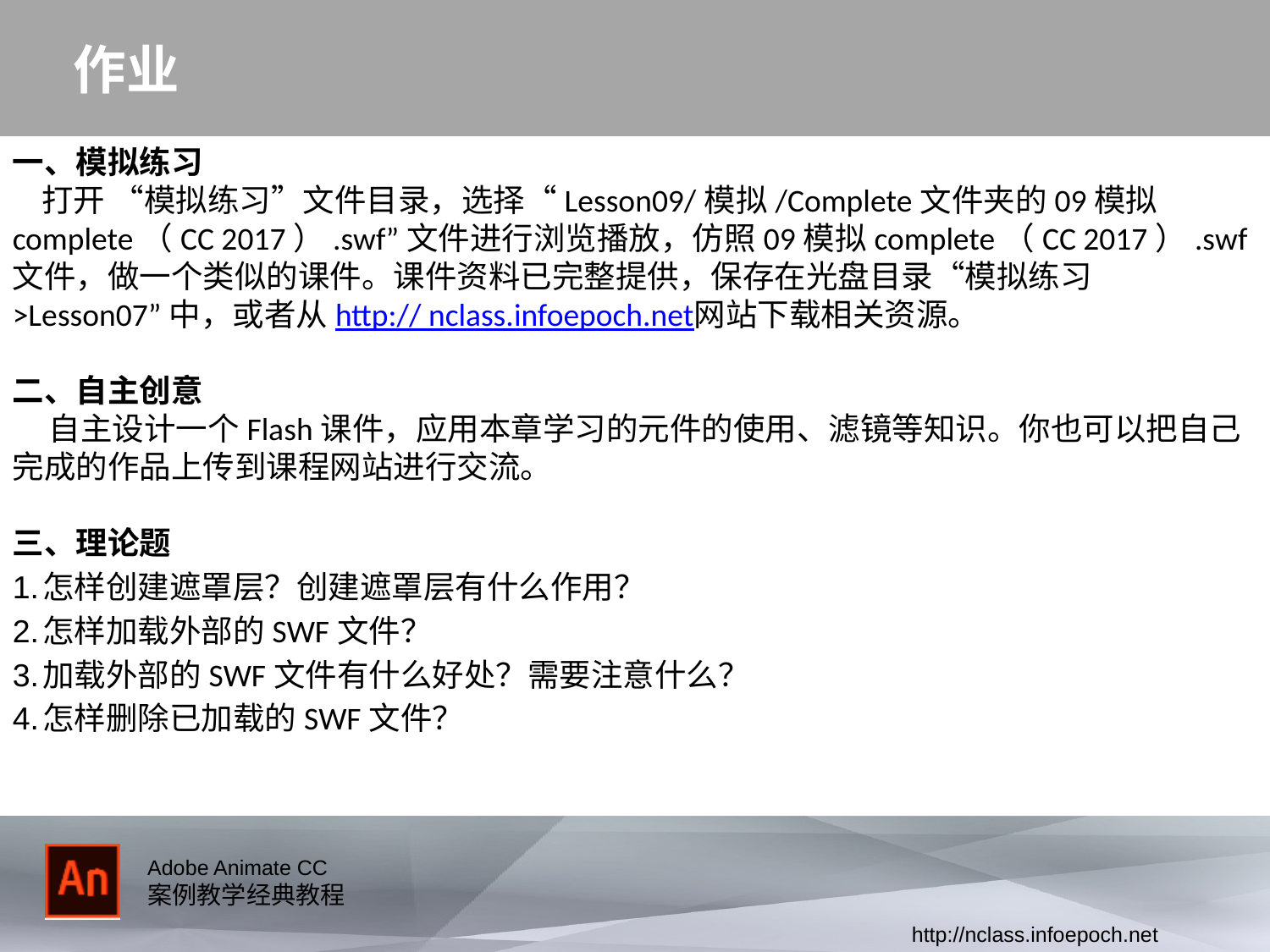

# 作业
一、模拟练习
   打开 “模拟练习”文件目录，选择“Lesson09/模拟/Complete文件夹的09模拟complete（CC 2017）.swf”文件进行浏览播放，仿照09模拟complete（CC 2017）.swf文件，做一个类似的课件。课件资料已完整提供，保存在光盘目录“模拟练习>Lesson07”中，或者从http:// nclass.infoepoch.net网站下载相关资源。

二、自主创意
    自主设计一个Flash课件，应用本章学习的元件的使用、滤镜等知识。你也可以把自己完成的作品上传到课程网站进行交流。

三、理论题
怎样创建遮罩层？创建遮罩层有什么作用？
怎样加载外部的SWF文件？
加载外部的SWF文件有什么好处？需要注意什么？
怎样删除已加载的SWF文件？